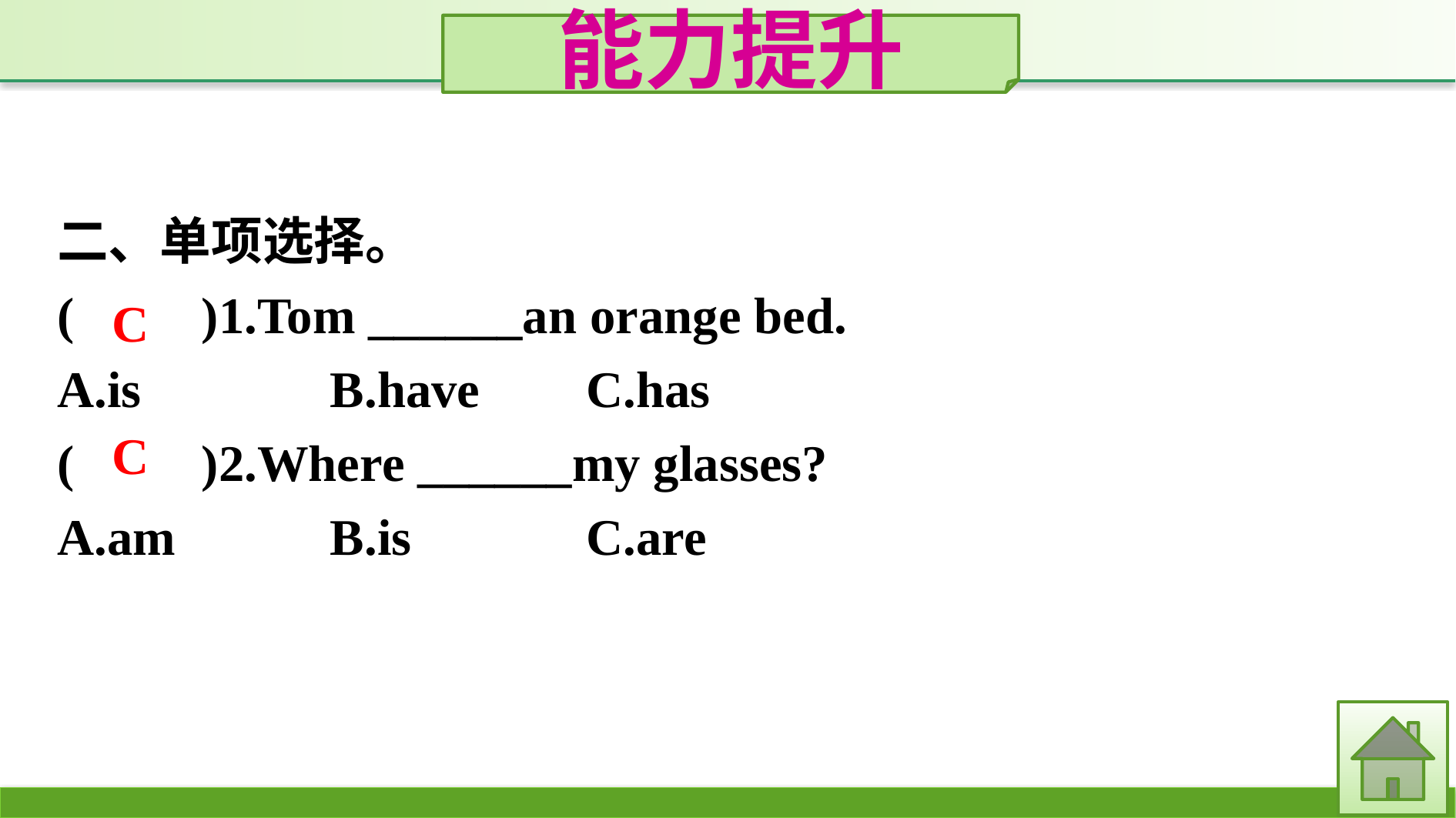

能力提升
二、单项选择。
(　　)1.Tom ______an orange bed.
A.is		B.have	C.has
(　　)2.Where ______my glasses?
A.am		B.is		C.are
C
C